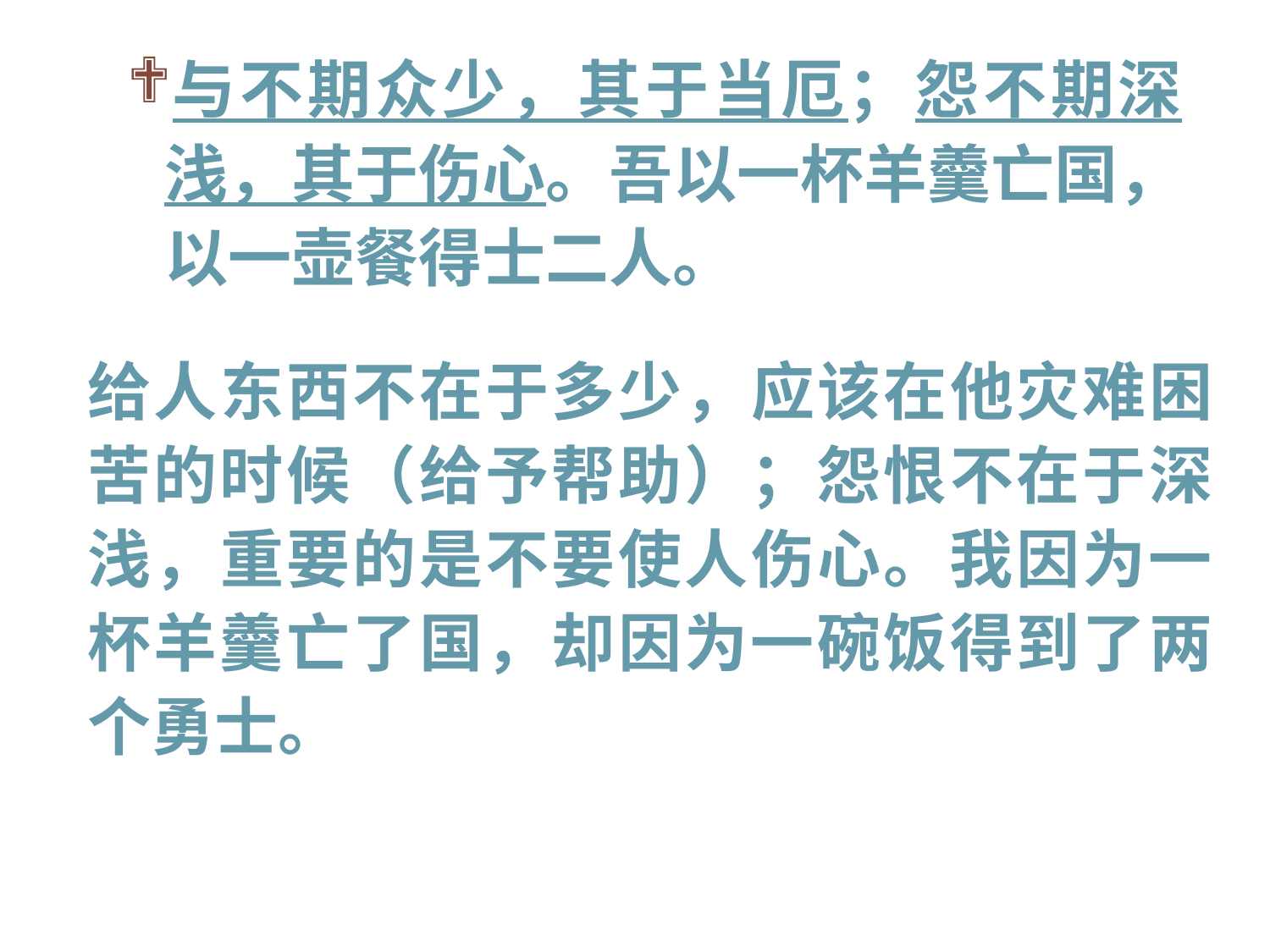

与不期众少，其于当厄；怨不期深浅，其于伤心。吾以一杯羊羹亡国，以一壶餐得士二人。
给人东西不在于多少，应该在他灾难困苦的时候（给予帮助）；怨恨不在于深浅，重要的是不要使人伤心。我因为一杯羊羹亡了国，却因为一碗饭得到了两个勇士。
#
